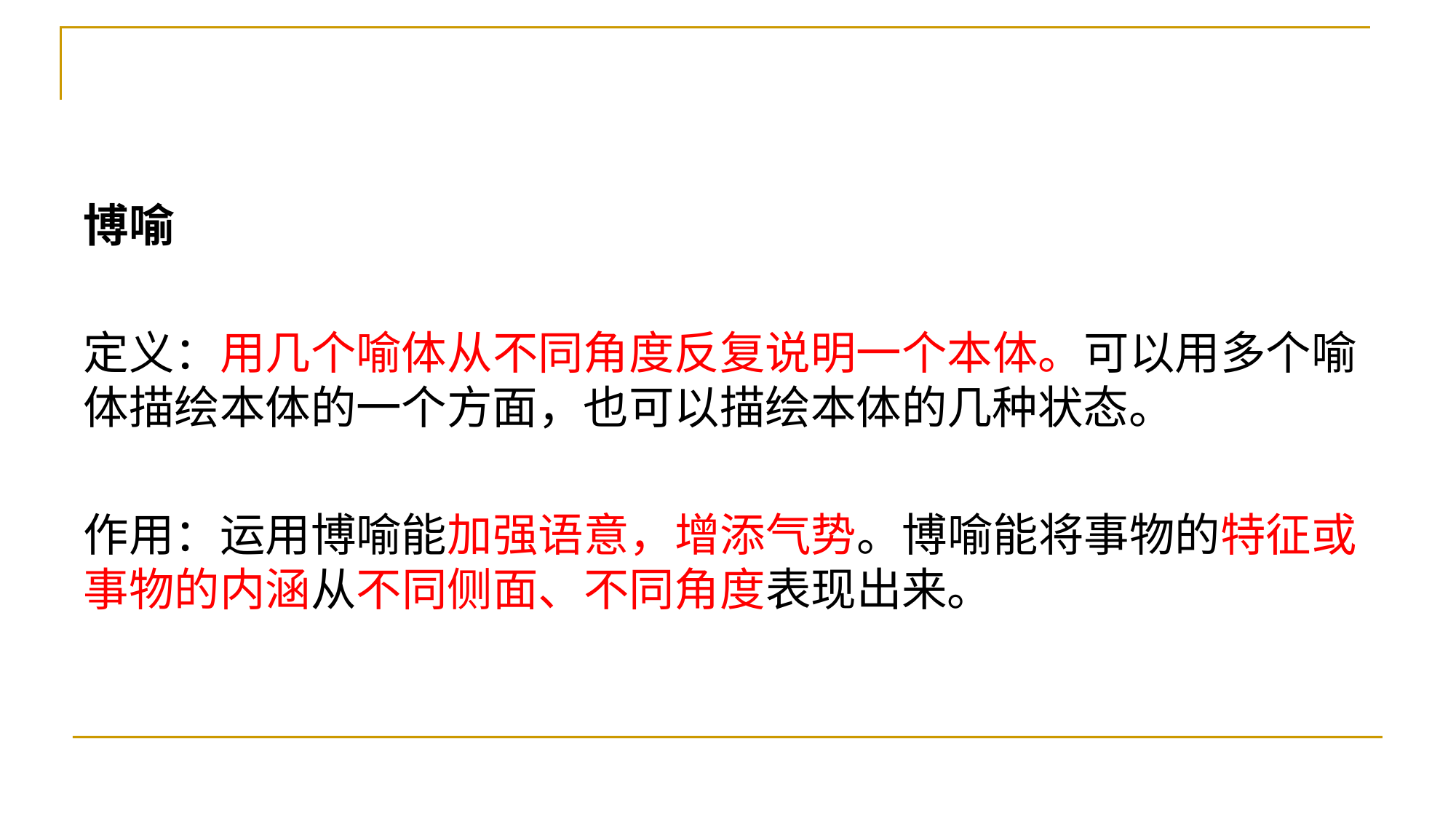

#
博喻

定义：用几个喻体从不同角度反复说明一个本体。可以用多个喻体描绘本体的一个方面，也可以描绘本体的几种状态。

作用：运用博喻能加强语意，增添气势。博喻能将事物的特征或事物的内涵从不同侧面、不同角度表现出来。